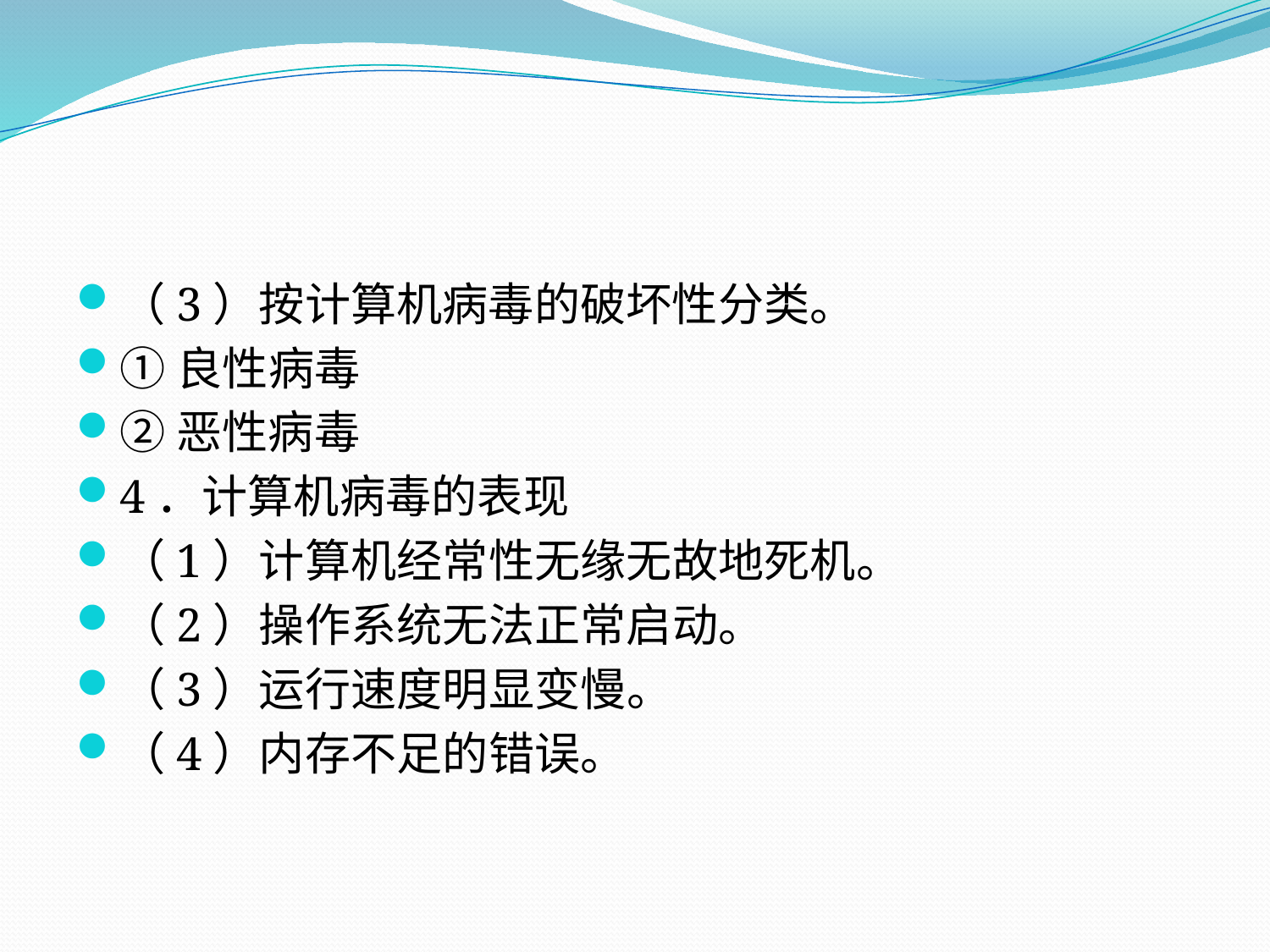

#
（3）按计算机病毒的破坏性分类。
①良性病毒
②恶性病毒
4．计算机病毒的表现
（1）计算机经常性无缘无故地死机。
（2）操作系统无法正常启动。
（3）运行速度明显变慢。
（4）内存不足的错误。